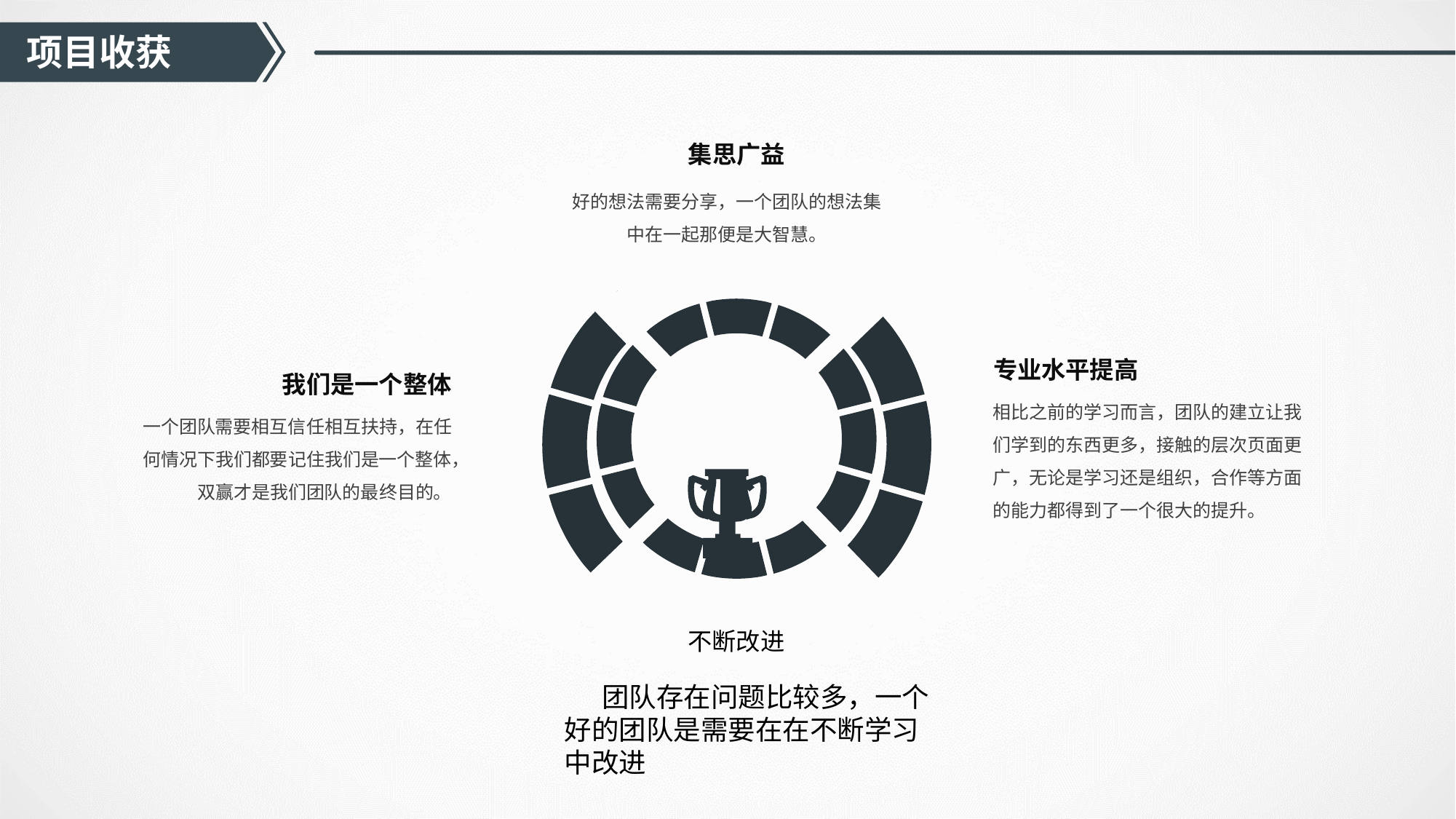

项目收获

集思广益
好的想法需要分享，一个团队的想法集中在一起那便是大智慧。

专业水平提高
相比之前的学习而言，团队的建立让我们学到的东西更多，接触的层次页面更广，无论是学习还是组织，合作等方面的能力都得到了一个很大的提升。
我们是一个整体
一个团队需要相互信任相互扶持，在任何情况下我们都要记住我们是一个整体，双赢才是我们团队的最终目的。

不断改进
     团队存在问题比较多，一个好的团队是需要在在不断学习中改进